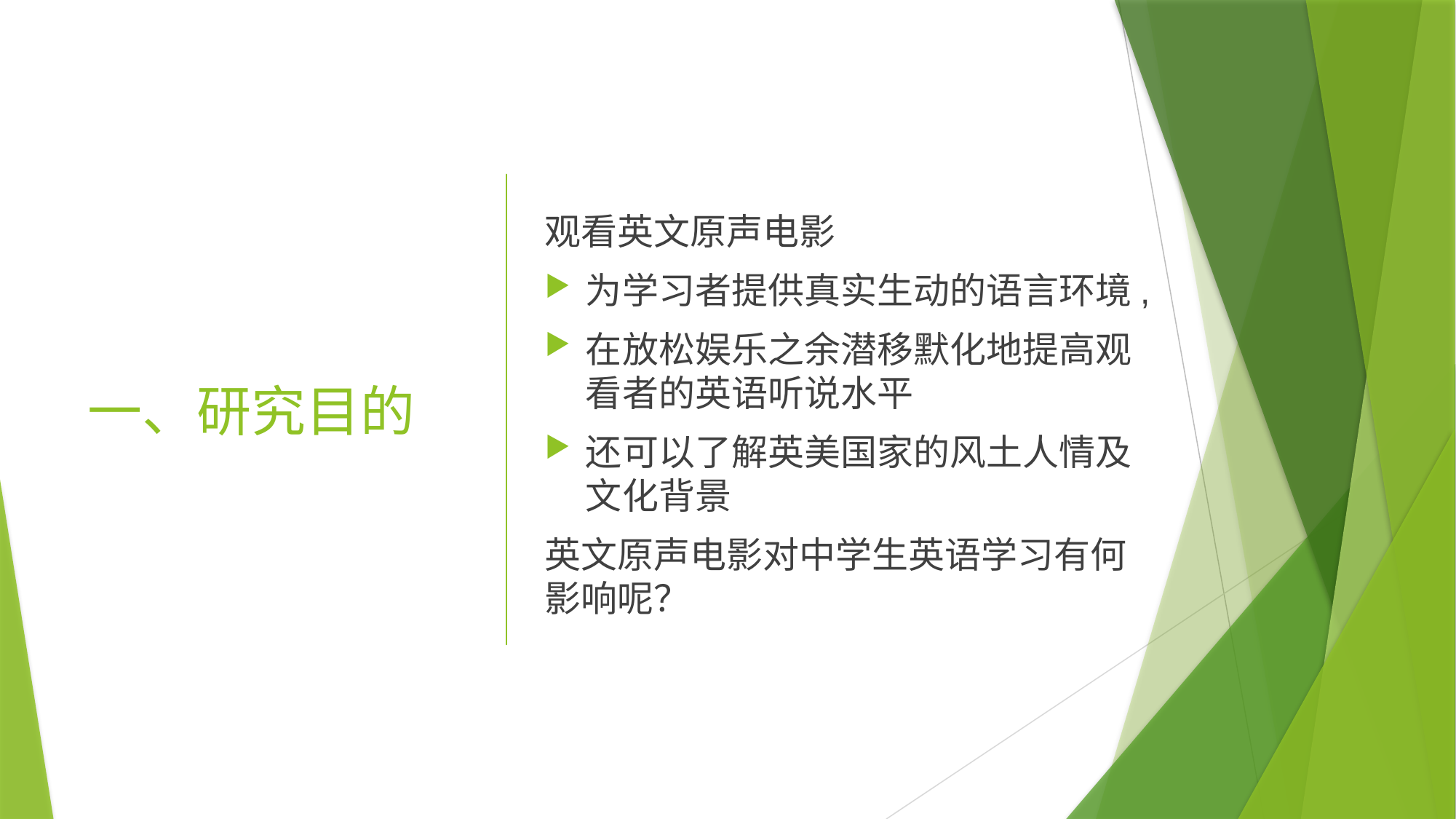

# 一、研究目的
观看英文原声电影
为学习者提供真实生动的语言环境,
在放松娱乐之余潜移默化地提高观看者的英语听说水平
还可以了解英美国家的风土人情及文化背景
英文原声电影对中学生英语学习有何影响呢？